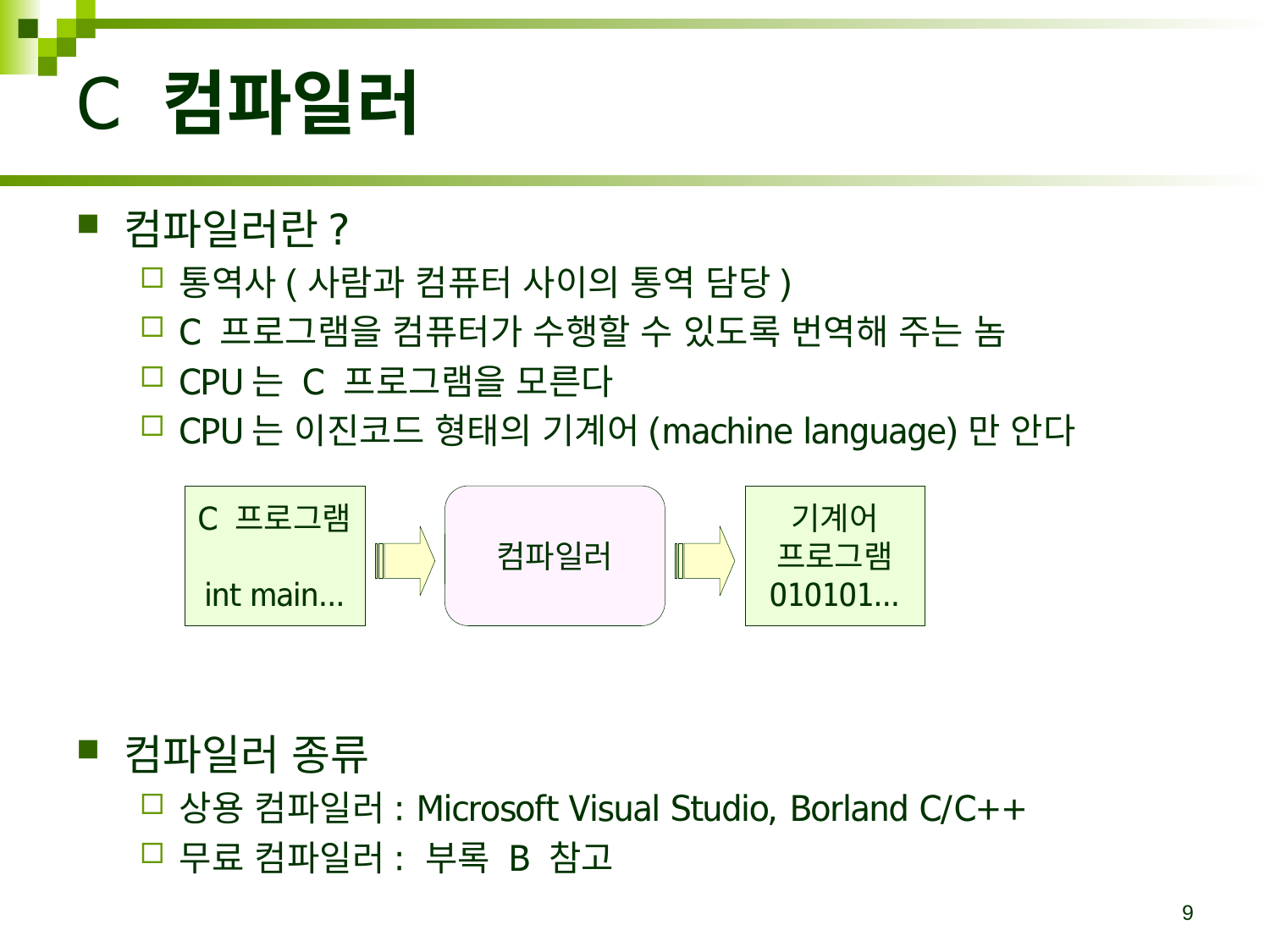

# C 컴파일러
컴파일러란?
통역사(사람과 컴퓨터 사이의 통역 담당)
C 프로그램을 컴퓨터가 수행할 수 있도록 번역해 주는 놈
CPU는 C 프로그램을 모른다
CPU는 이진코드 형태의 기계어(machine language)만 안다

컴파일러 종류
상용 컴파일러: Microsoft Visual Studio, Borland C/C++
무료 컴파일러: 부록 B 참고

C 프로그램

int main…
컴파일러
기계어
프로그램
010101…

9